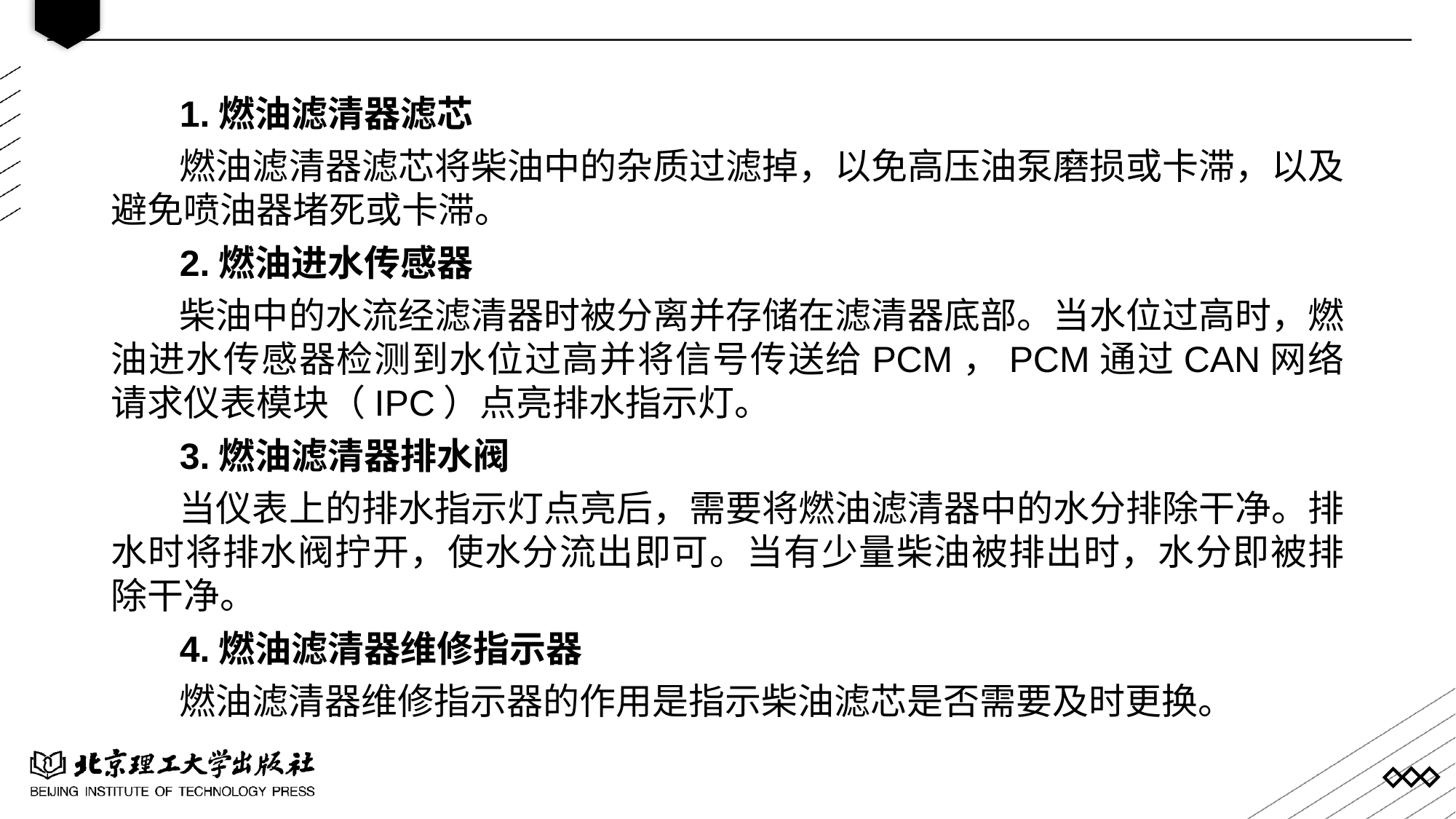

1.燃油滤清器滤芯
燃油滤清器滤芯将柴油中的杂质过滤掉，以免高压油泵磨损或卡滞，以及避免喷油器堵死或卡滞。
2.燃油进水传感器
柴油中的水流经滤清器时被分离并存储在滤清器底部。当水位过高时，燃油进水传感器检测到水位过高并将信号传送给PCM，PCM通过CAN网络请求仪表模块（IPC）点亮排水指示灯。
3.燃油滤清器排水阀
当仪表上的排水指示灯点亮后，需要将燃油滤清器中的水分排除干净。排水时将排水阀拧开，使水分流出即可。当有少量柴油被排出时，水分即被排除干净。
4.燃油滤清器维修指示器
燃油滤清器维修指示器的作用是指示柴油滤芯是否需要及时更换。